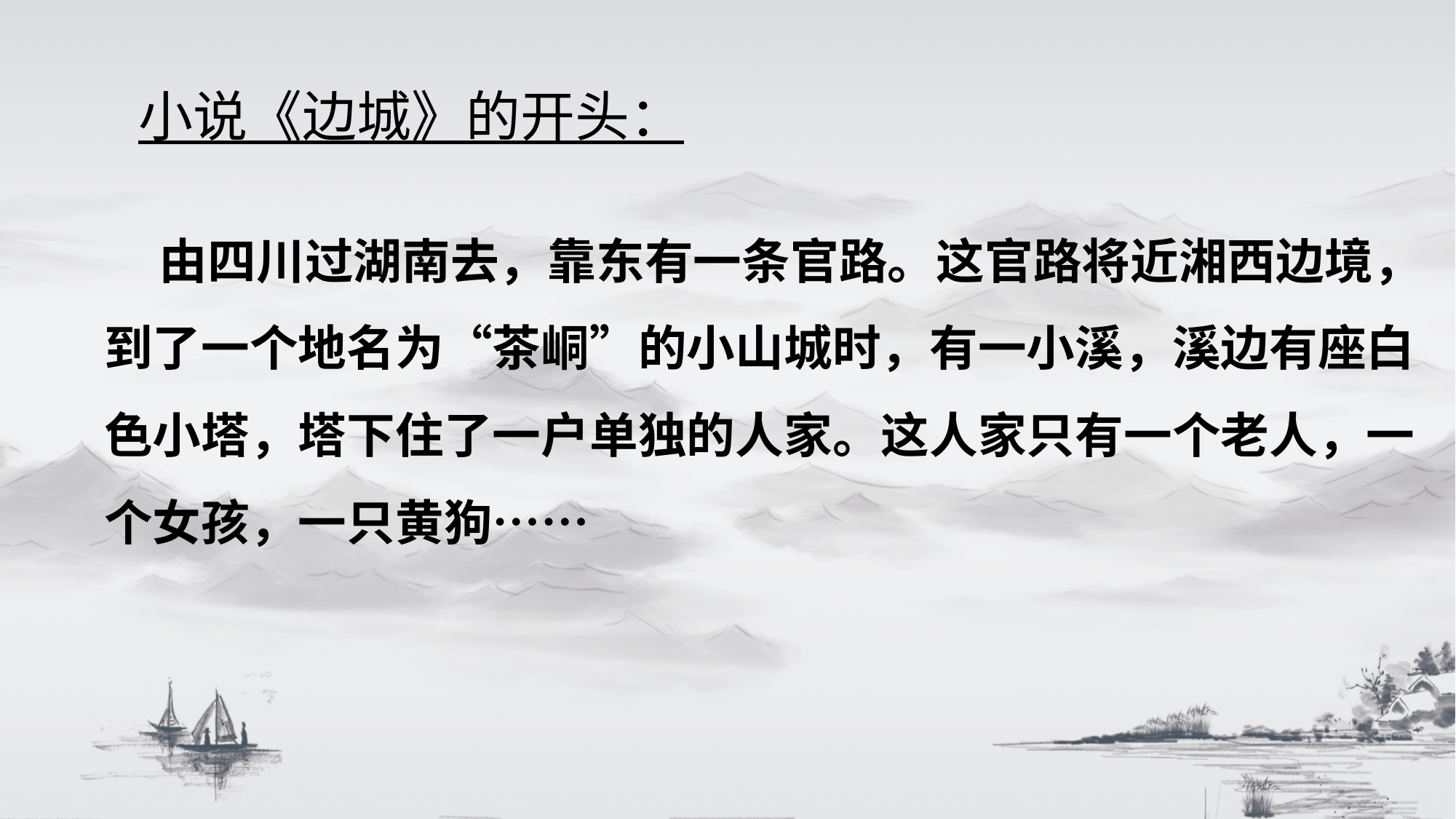

小说《边城》的开头：
    由四川过湖南去，靠东有一条官路。这官路将近湘西边境，到了一个地名为“茶峒”的小山城时，有一小溪，溪边有座白色小塔，塔下住了一户单独的人家。这人家只有一个老人，一个女孩，一只黄狗……